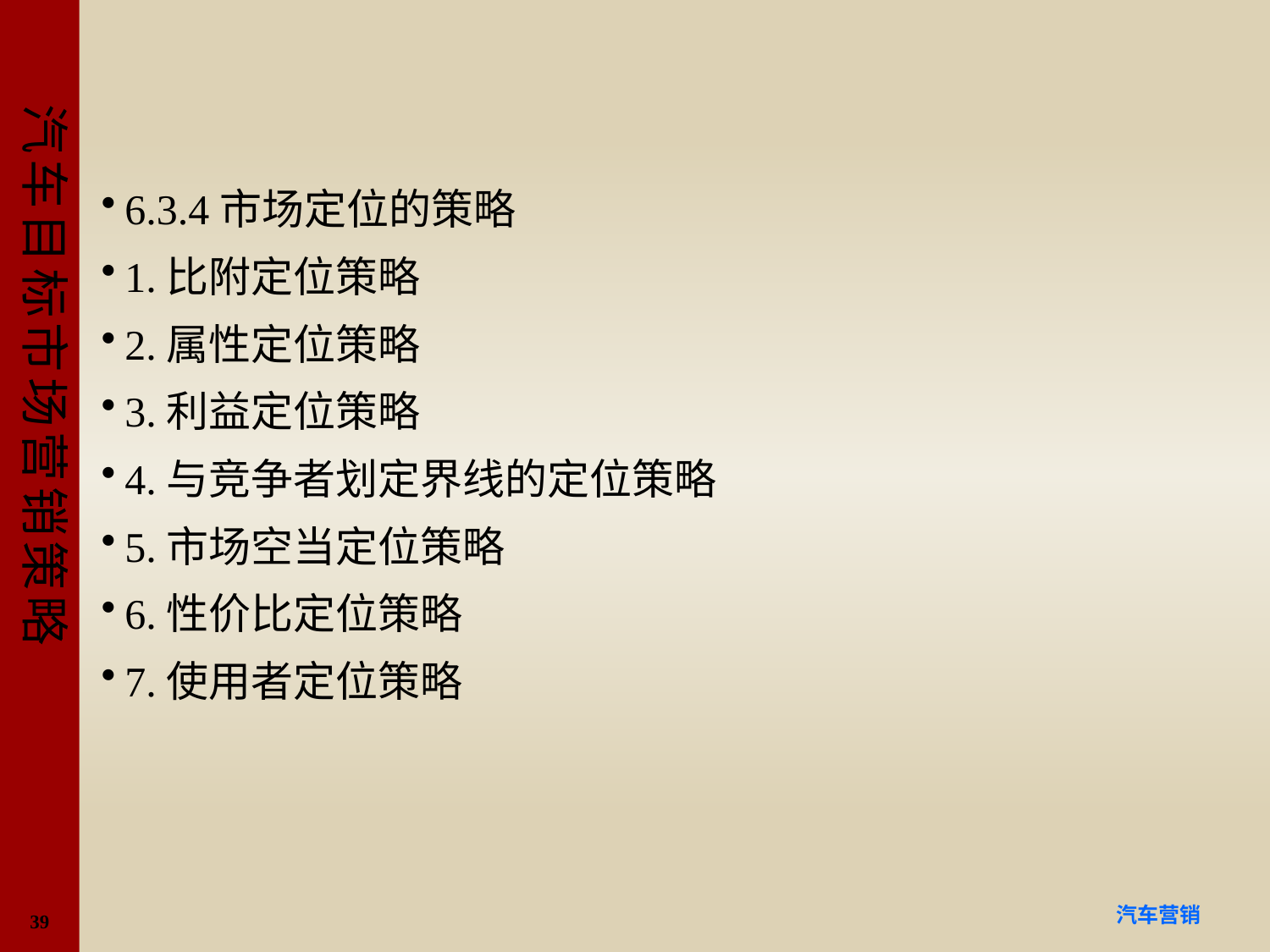

#
6.3.4市场定位的策略
1.比附定位策略
2.属性定位策略
3.利益定位策略
4.与竞争者划定界线的定位策略
5.市场空当定位策略
6.性价比定位策略
7.使用者定位策略
39